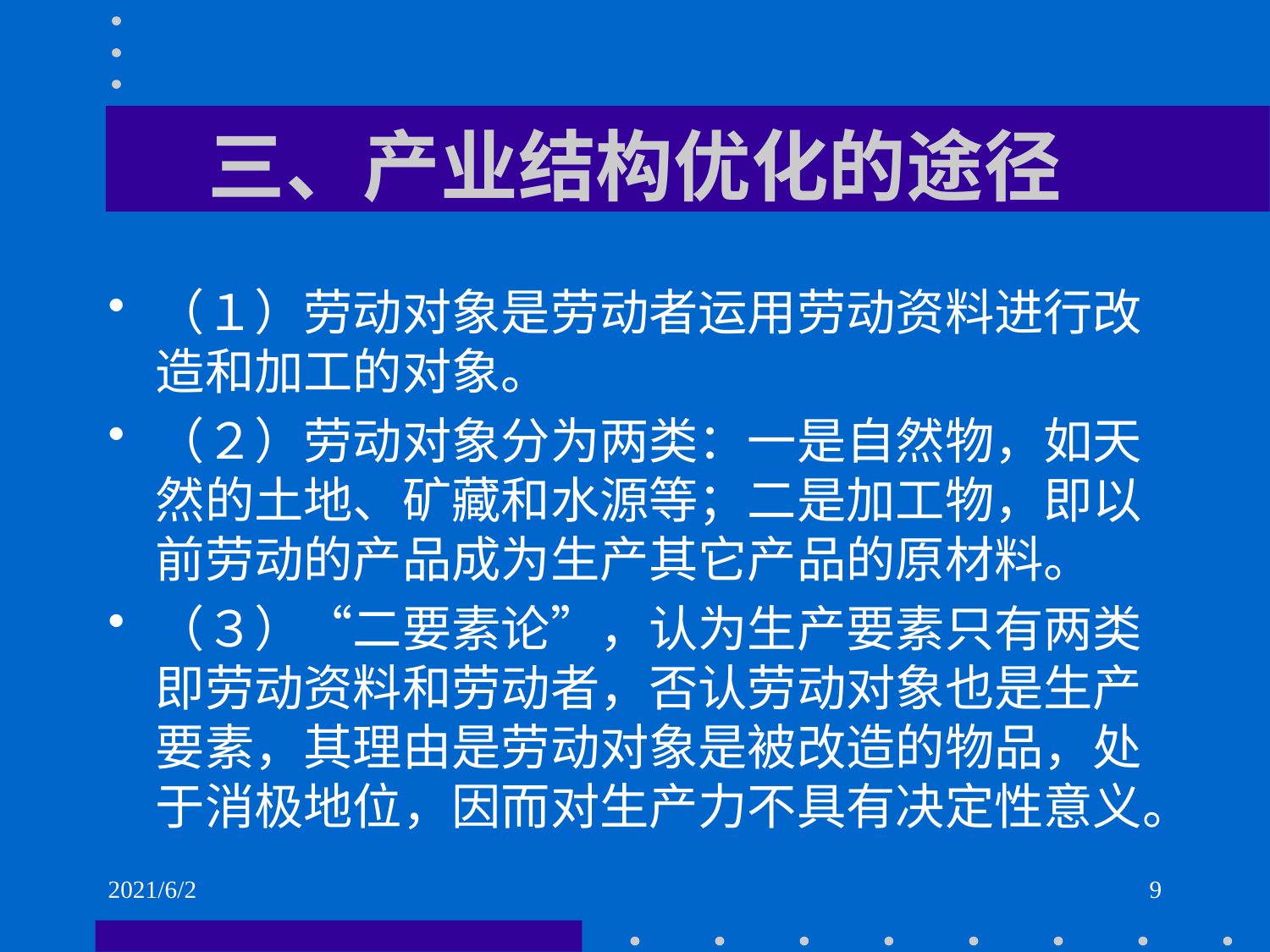

# 三、产业结构优化的途径
（１）劳动对象是劳动者运用劳动资料进行改造和加工的对象。
（２）劳动对象分为两类：一是自然物，如天然的土地、矿藏和水源等；二是加工物，即以前劳动的产品成为生产其它产品的原材料。
（３）“二要素论”，认为生产要素只有两类即劳动资料和劳动者，否认劳动对象也是生产要素，其理由是劳动对象是被改造的物品，处于消极地位，因而对生产力不具有决定性意义。
2021/6/2
9